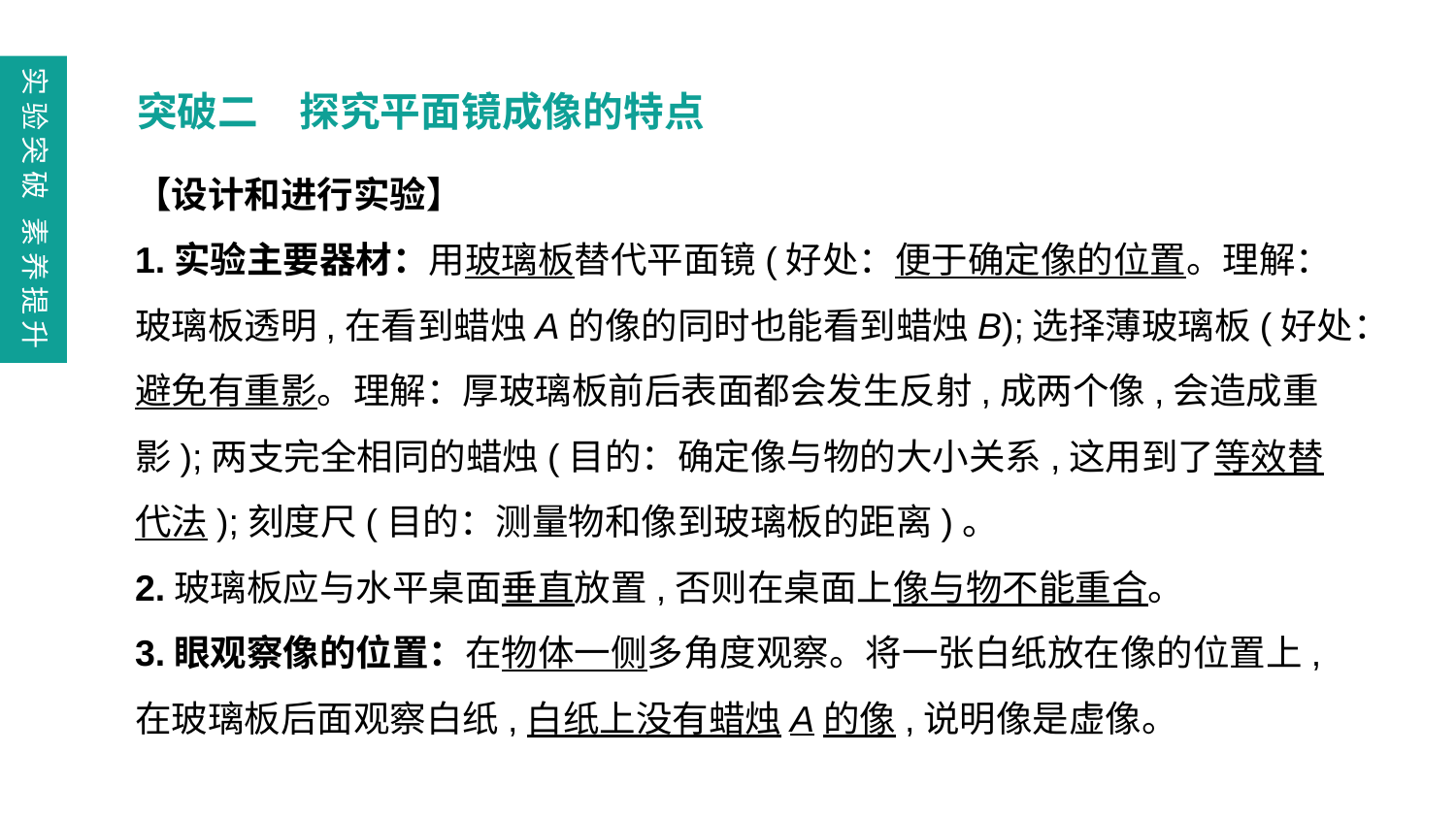

实验突破 素养提升
突破二　探究平面镜成像的特点
【设计和进行实验】
1.实验主要器材：用玻璃板替代平面镜(好处：便于确定像的位置。理解：玻璃板透明,在看到蜡烛A的像的同时也能看到蜡烛B);选择薄玻璃板(好处：避免有重影。理解：厚玻璃板前后表面都会发生反射,成两个像,会造成重影);两支完全相同的蜡烛(目的：确定像与物的大小关系,这用到了等效替代法);刻度尺(目的：测量物和像到玻璃板的距离)。
2.玻璃板应与水平桌面垂直放置,否则在桌面上像与物不能重合。
3.眼观察像的位置：在物体一侧多角度观察。将一张白纸放在像的位置上,在玻璃板后面观察白纸,白纸上没有蜡烛A的像,说明像是虚像。